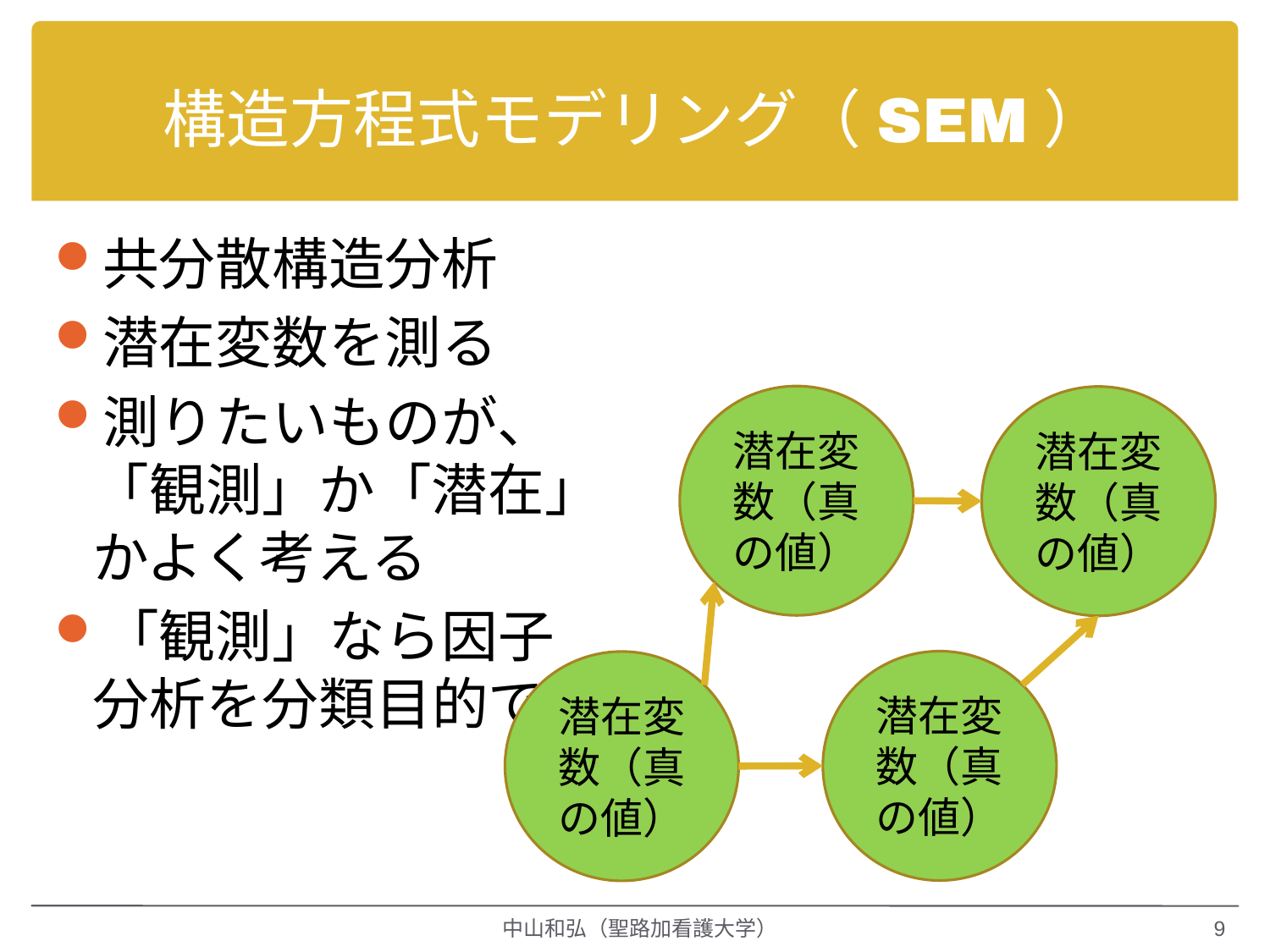

# 構造方程式モデリング（SEM）
共分散構造分析
潜在変数を測る
測りたいものが、「観測」か「潜在」かよく考える
「観測」なら因子分析を分類目的で

潜在変数（真の値）
潜在変数（真の値）
潜在変数（真の値）
潜在変数（真の値）
中山和弘（聖路加看護大学）
9